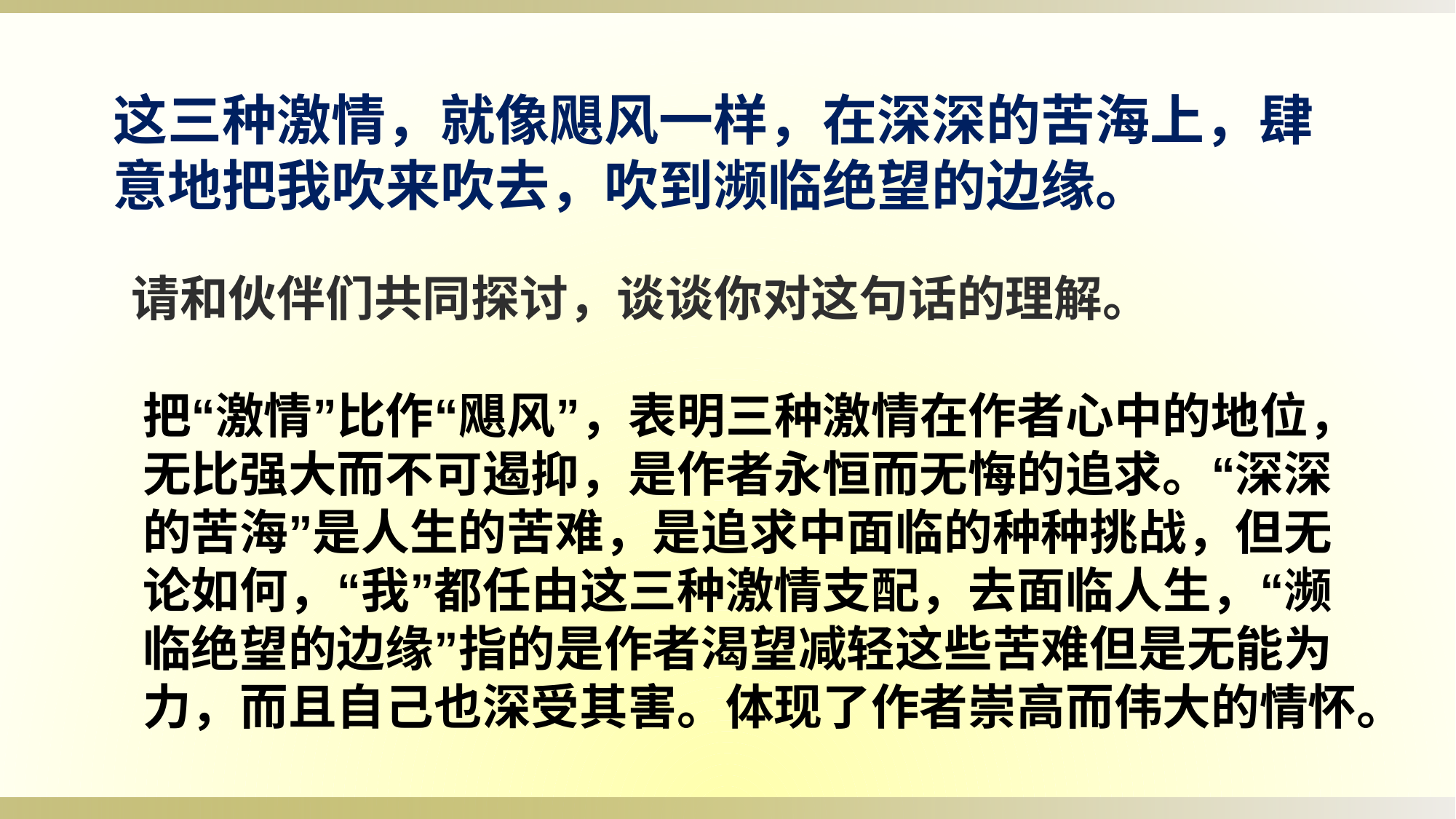

这三种激情，就像飓风一样，在深深的苦海上，肆意地把我吹来吹去，吹到濒临绝望的边缘。
请和伙伴们共同探讨，谈谈你对这句话的理解。
把“激情”比作“飓风”，表明三种激情在作者心中的地位，无比强大而不可遏抑，是作者永恒而无悔的追求。“深深的苦海”是人生的苦难，是追求中面临的种种挑战，但无论如何，“我”都任由这三种激情支配，去面临人生，“濒临绝望的边缘”指的是作者渴望减轻这些苦难但是无能为力，而且自己也深受其害。体现了作者崇高而伟大的情怀。